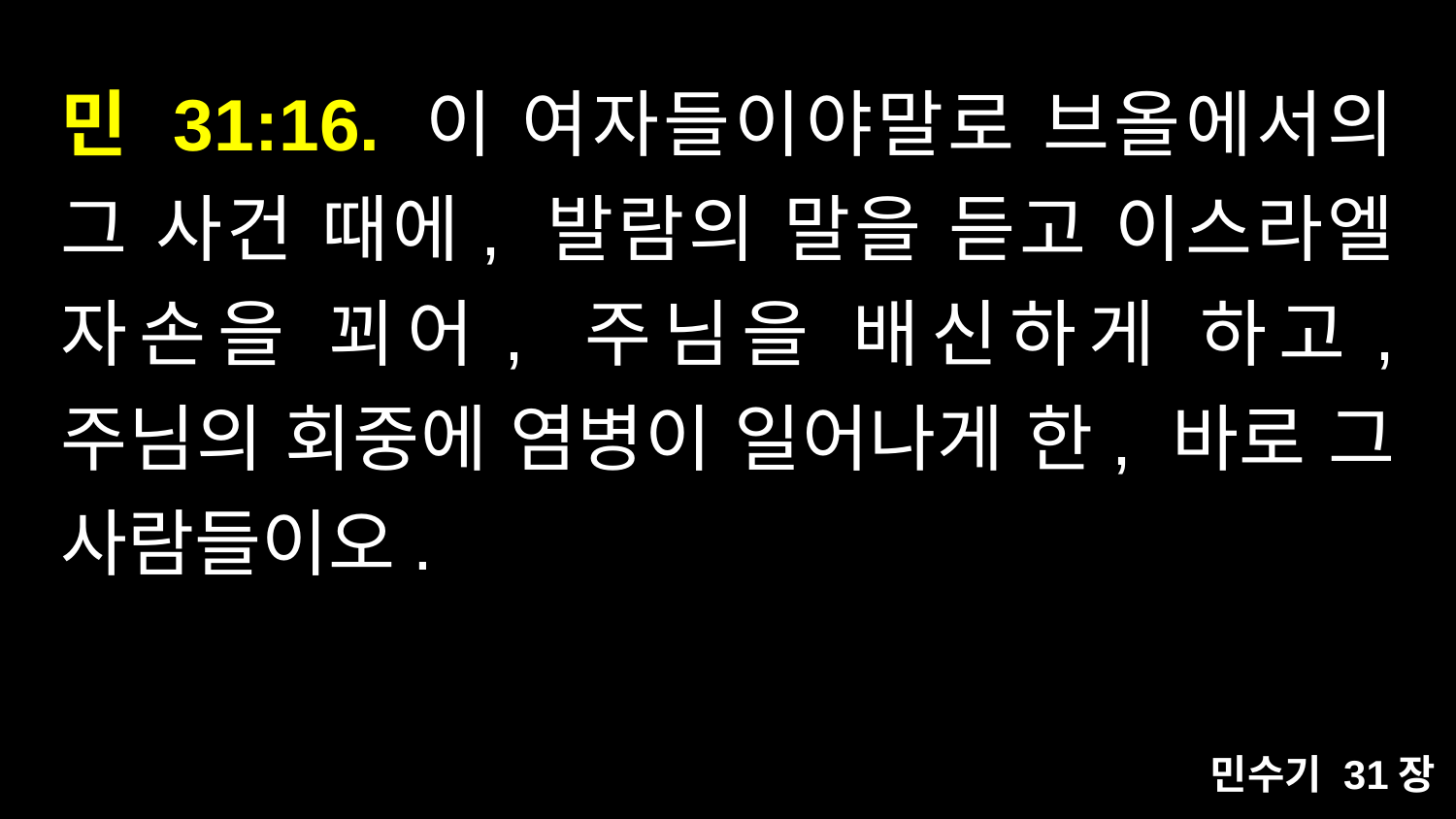

# 민 31:16. 이 여자들이야말로 브올에서의 그 사건 때에, 발람의 말을 듣고 이스라엘 자손을 꾀어, 주님을 배신하게 하고, 주님의 회중에 염병이 일어나게 한, 바로 그 사람들이오.
민수기 31장